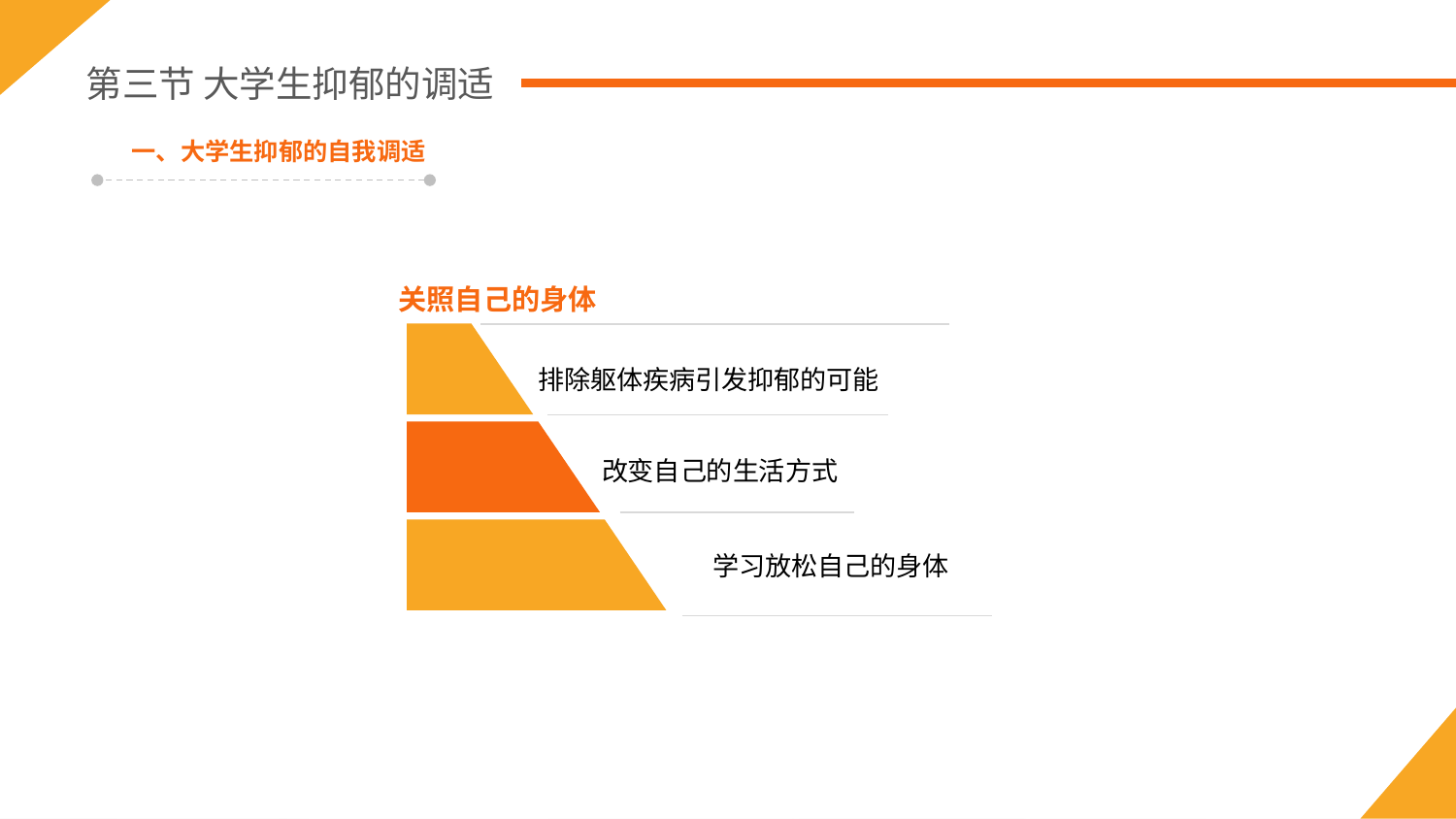

第三节 大学生抑郁的调适
一、大学生抑郁的自我调适
关照自己的身体

排除躯体疾病引发抑郁的可能

改变自己的生活方式

学习放松自己的身体